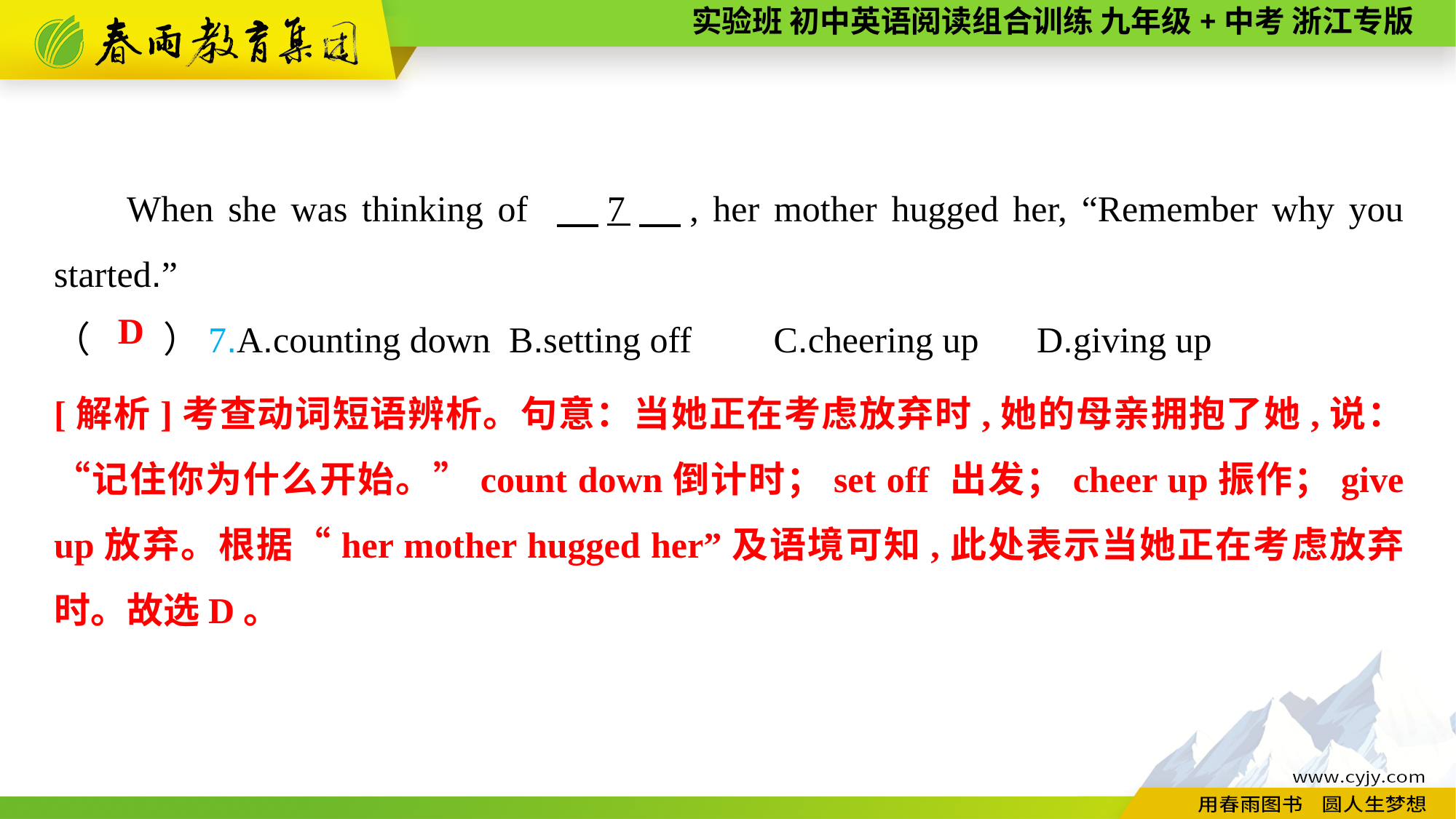

When she was thinking of 　7　, her mother hugged her, “Remember why you started.”
（　　）7.A.counting down	  B.setting off         C.cheering up	D.giving up
D
[解析]考查动词短语辨析。句意：当她正在考虑放弃时,她的母亲拥抱了她,说：“记住你为什么开始。”count down倒计时；set off 出发；cheer up振作；give up放弃。根据“her mother hugged her”及语境可知,此处表示当她正在考虑放弃时。故选D。